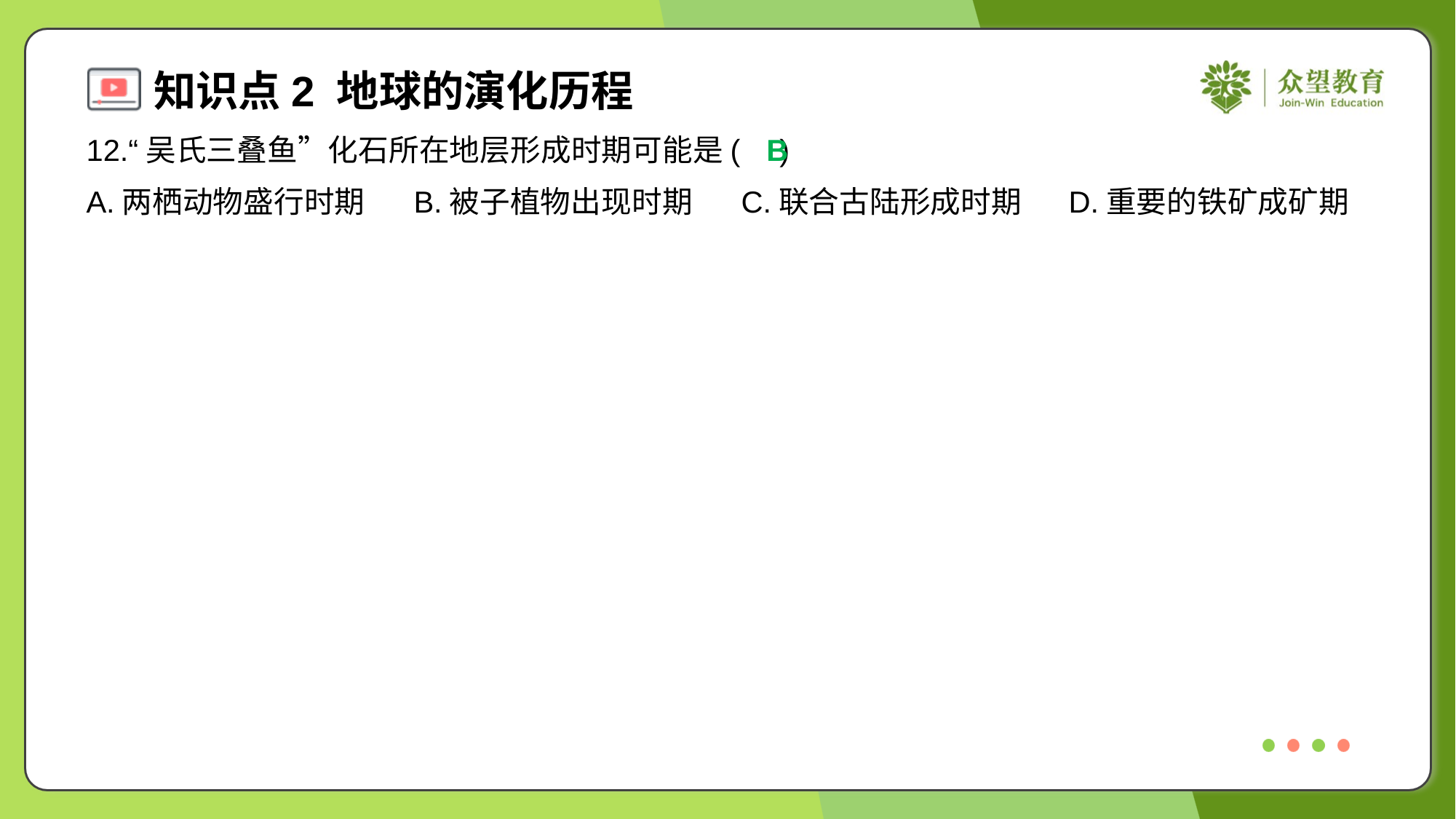

12.“吴氏三叠鱼”化石所在地层形成时期可能是(     )
B
A.两栖动物盛行时期	B.被子植物出现时期	C.联合古陆形成时期	D.重要的铁矿成矿期